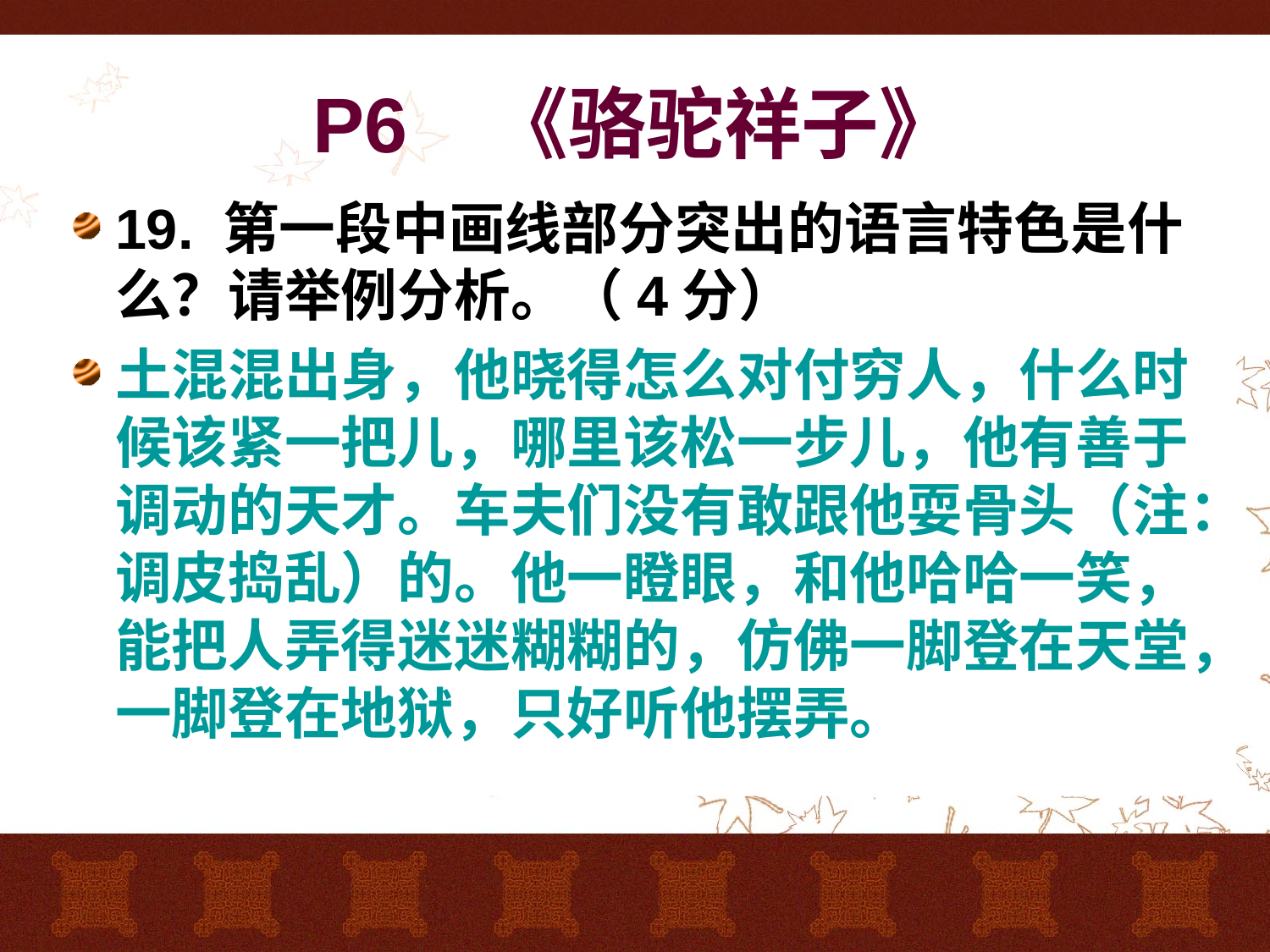

# P6   《骆驼祥子》
19. 第一段中画线部分突出的语言特色是什么？请举例分析。（4分）
土混混出身，他晓得怎么对付穷人，什么时候该紧一把儿，哪里该松一步儿，他有善于调动的天才。车夫们没有敢跟他耍骨头（注：调皮捣乱）的。他一瞪眼，和他哈哈一笑，能把人弄得迷迷糊糊的，仿佛一脚登在天堂，一脚登在地狱，只好听他摆弄。